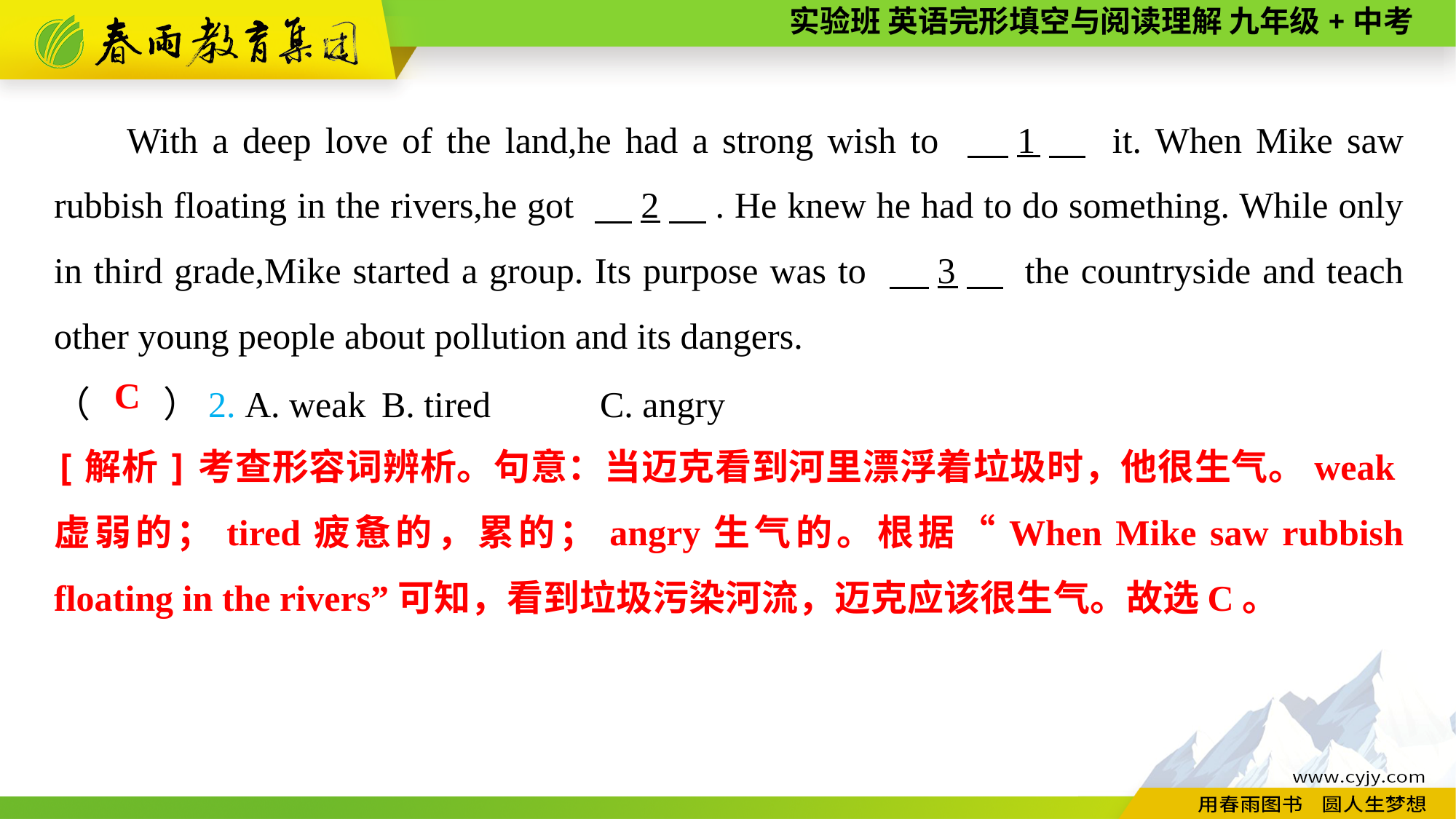

With a deep love of the land,he had a strong wish to 　1　 it. When Mike saw rubbish floating in the rivers,he got 　2　. He knew he had to do something. While only in third grade,Mike started a group. Its purpose was to 　3　 the countryside and teach other young people about pollution and its dangers.
（　　）2. A. weak	B. tired	C. angry
C
[解析]考查形容词辨析。句意：当迈克看到河里漂浮着垃圾时，他很生气。weak虚弱的；tired疲惫的，累的；angry生气的。根据“When Mike saw rubbish floating in the rivers”可知，看到垃圾污染河流，迈克应该很生气。故选C。